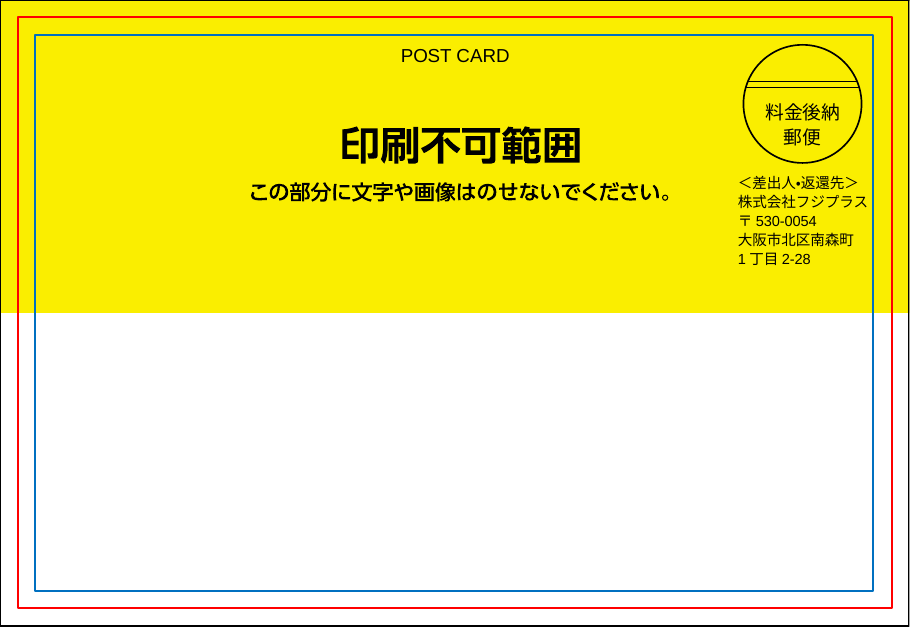

POST CARD

料金後納
郵便
＜差出人・返還先＞
株式会社フジプラス
〒530-0054
大阪市北区南森町
1丁目2-28